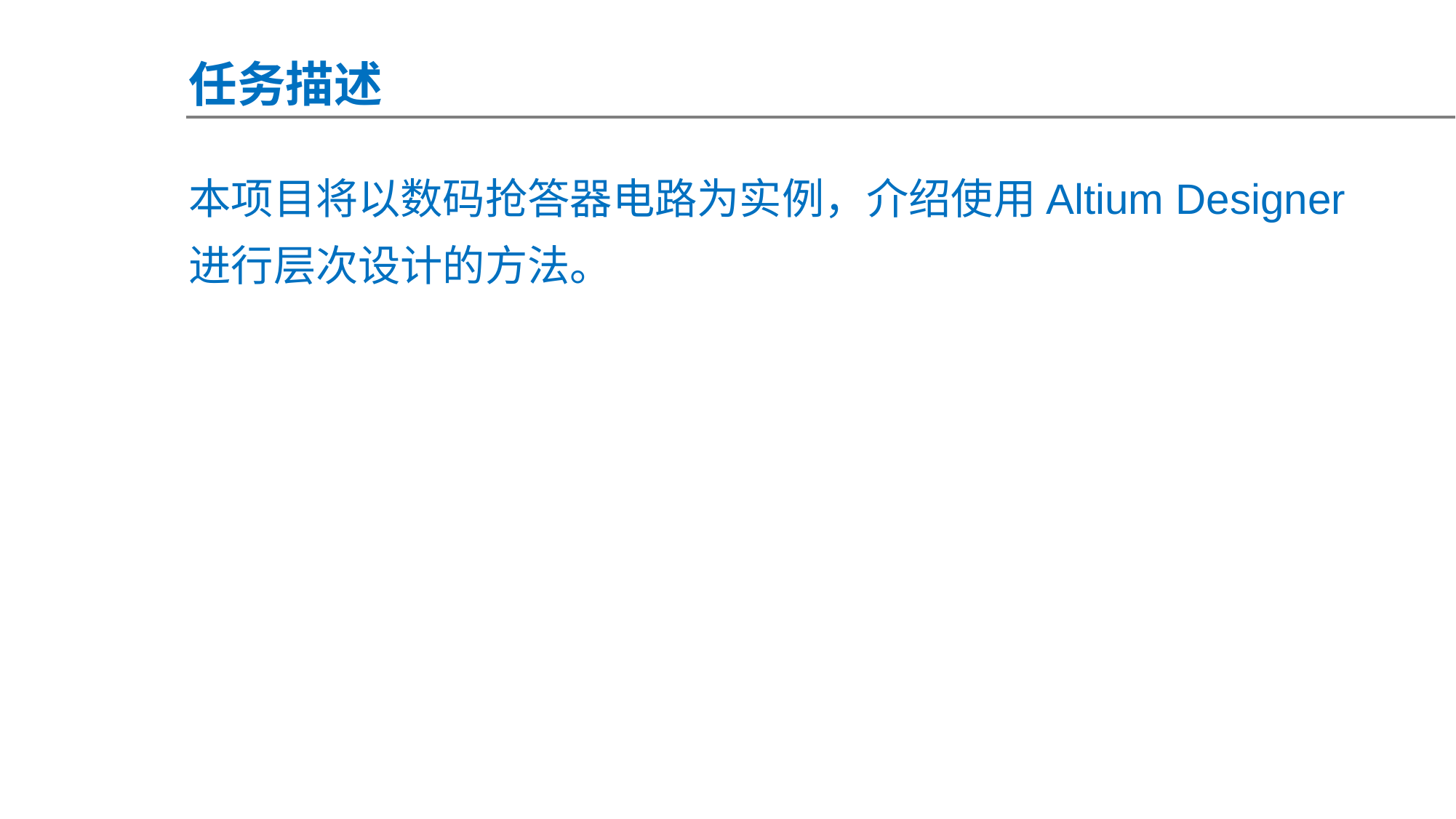

任务描述
本项目将以数码抢答器电路为实例，介绍使用Altium Designer 进行层次设计的方法。